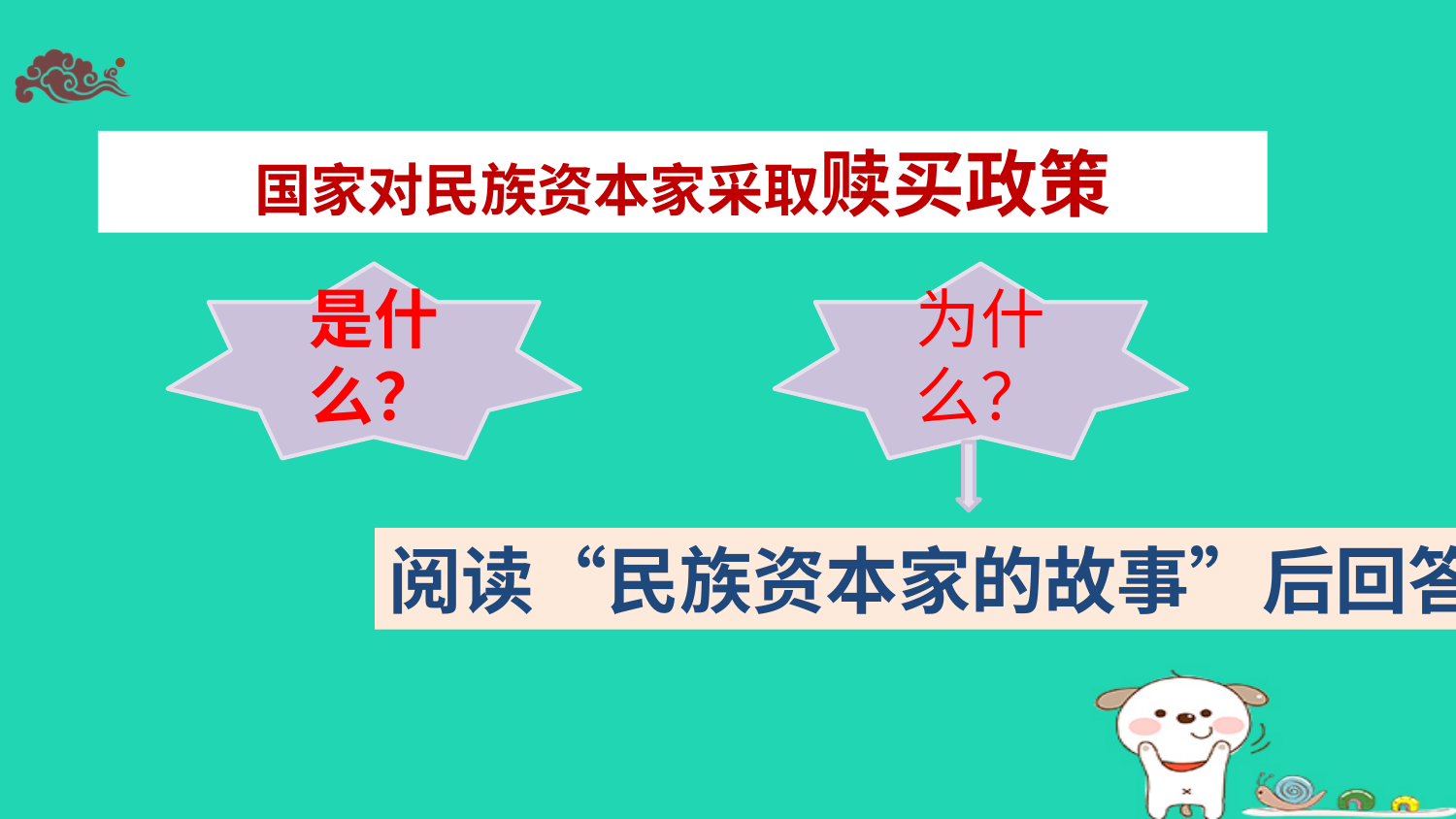

国家对民族资本家采取赎买政策
是什么？
为什么？

阅读“民族资本家的故事”后回答